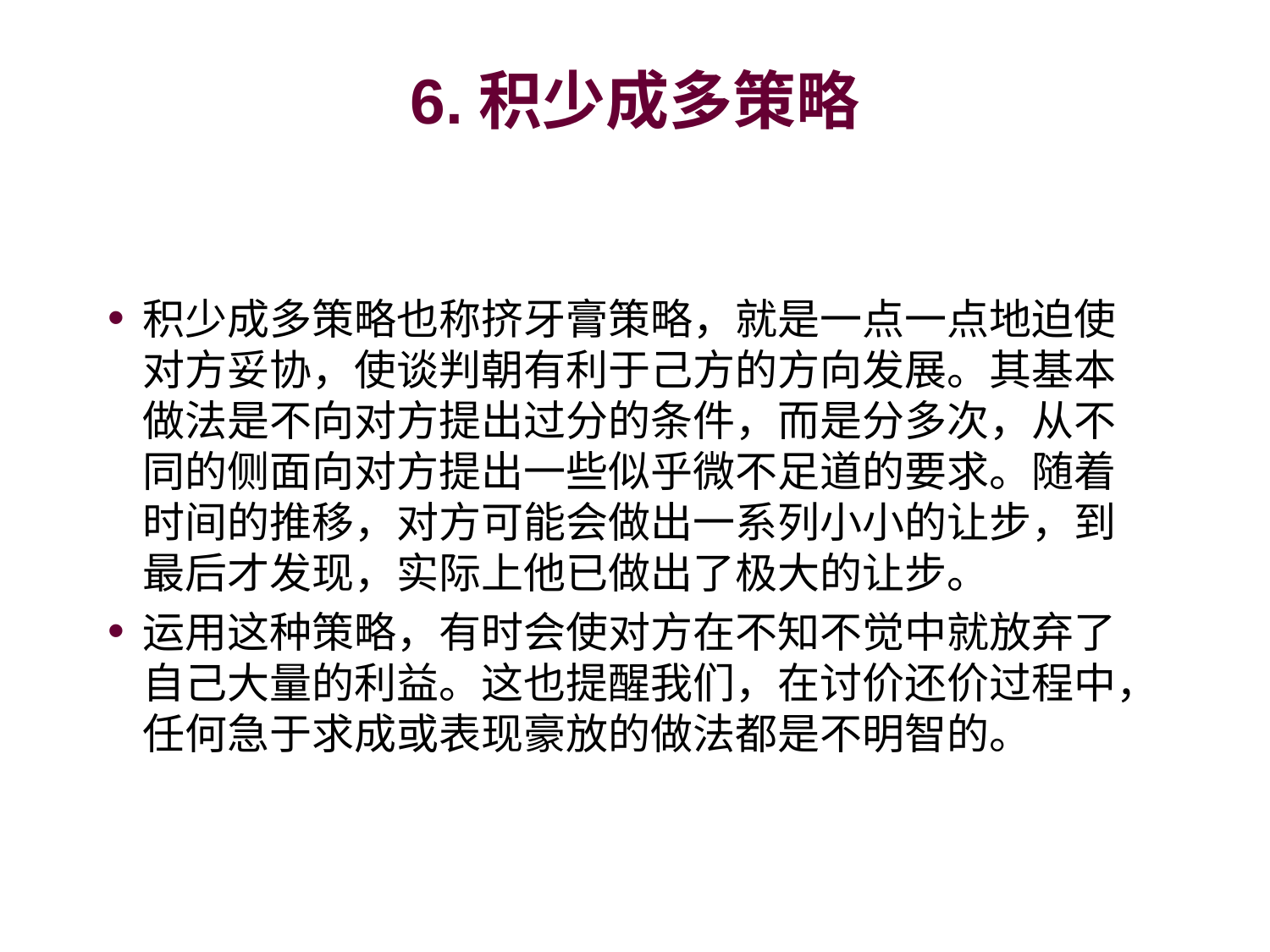

# 6.积少成多策略
积少成多策略也称挤牙膏策略，就是一点一点地迫使对方妥协，使谈判朝有利于己方的方向发展。其基本做法是不向对方提出过分的条件，而是分多次，从不同的侧面向对方提出一些似乎微不足道的要求。随着时间的推移，对方可能会做出一系列小小的让步，到最后才发现，实际上他已做出了极大的让步。
运用这种策略，有时会使对方在不知不觉中就放弃了自己大量的利益。这也提醒我们，在讨价还价过程中，任何急于求成或表现豪放的做法都是不明智的。